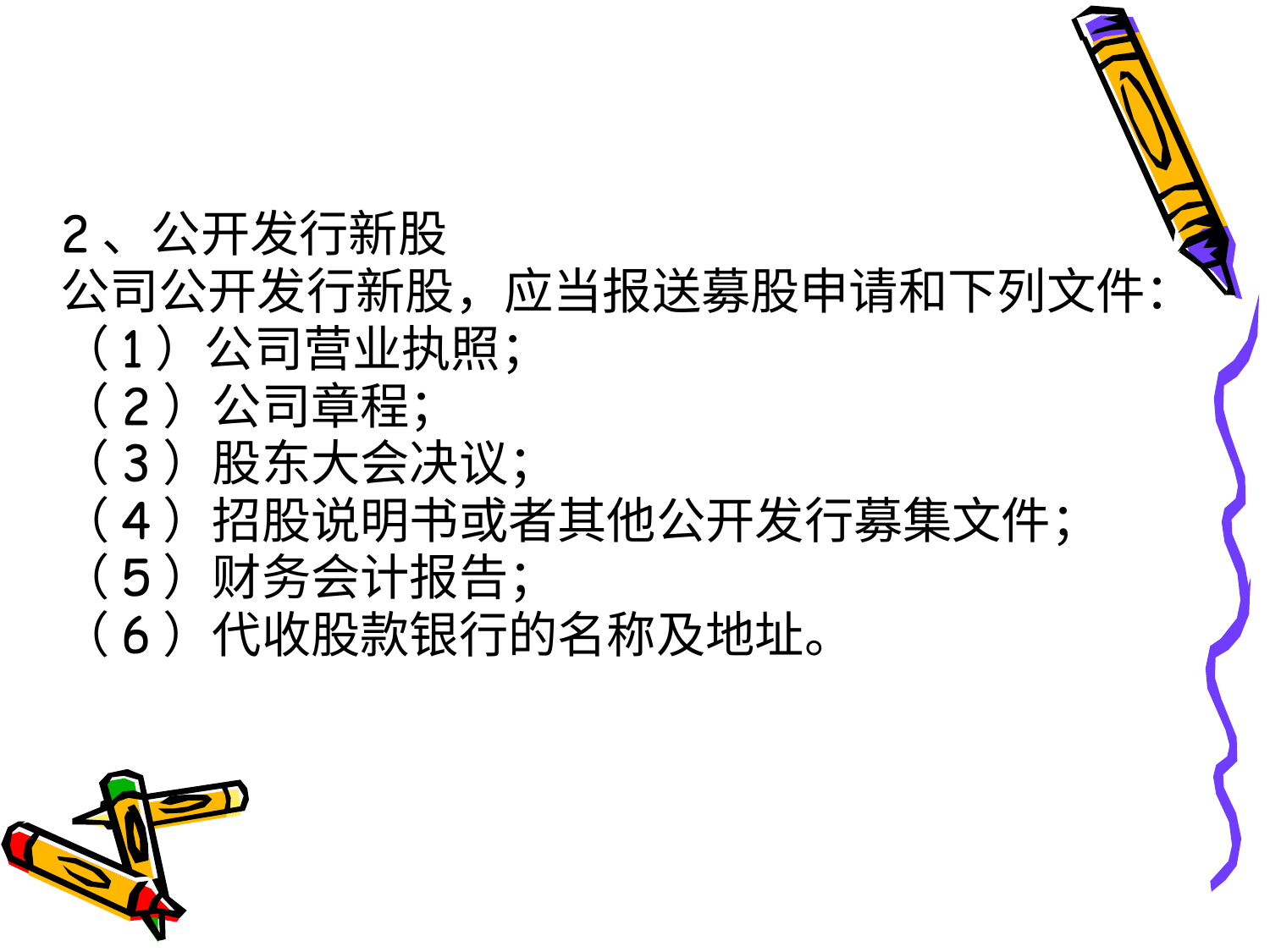

2、公开发行新股
公司公开发行新股，应当报送募股申请和下列文件：
（1）公司营业执照；
（2）公司章程；
（3）股东大会决议；
（4）招股说明书或者其他公开发行募集文件；
（5）财务会计报告；
（6）代收股款银行的名称及地址。